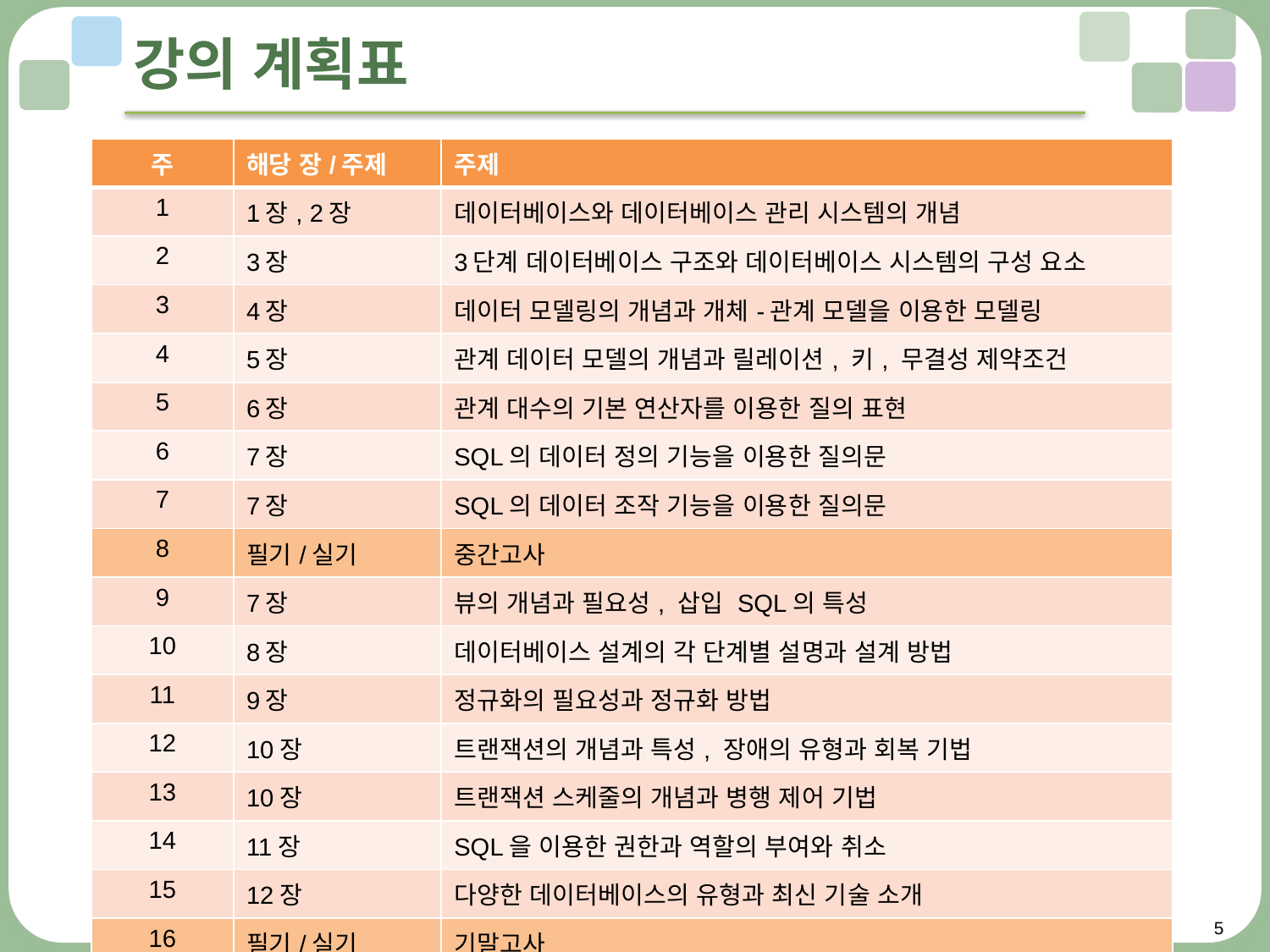

# 강의 계획표
| 주 | 해당 장/주제 | 주제 |
| --- | --- | --- |
| 1 | 1장, 2장 | 데이터베이스와 데이터베이스 관리 시스템의 개념 |
| 2 | 3장 | 3단계 데이터베이스 구조와 데이터베이스 시스템의 구성 요소 |
| 3 | 4장 | 데이터 모델링의 개념과 개체-관계 모델을 이용한 모델링 |
| 4 | 5장 | 관계 데이터 모델의 개념과 릴레이션, 키, 무결성 제약조건 |
| 5 | 6장 | 관계 대수의 기본 연산자를 이용한 질의 표현 |
| 6 | 7장 | SQL의 데이터 정의 기능을 이용한 질의문 |
| 7 | 7장 | SQL의 데이터 조작 기능을 이용한 질의문 |
| 8 | 필기/실기 | 중간고사 |
| 9 | 7장 | 뷰의 개념과 필요성, 삽입 SQL의 특성 |
| 10 | 8장 | 데이터베이스 설계의 각 단계별 설명과 설계 방법 |
| 11 | 9장 | 정규화의 필요성과 정규화 방법 |
| 12 | 10장 | 트랜잭션의 개념과 특성, 장애의 유형과 회복 기법 |
| 13 | 10장 | 트랜잭션 스케줄의 개념과 병행 제어 기법 |
| 14 | 11장 | SQL을 이용한 권한과 역할의 부여와 취소 |
| 15 | 12장 | 다양한 데이터베이스의 유형과 최신 기술 소개 |
| 16 | 필기/실기 | 기말고사 |